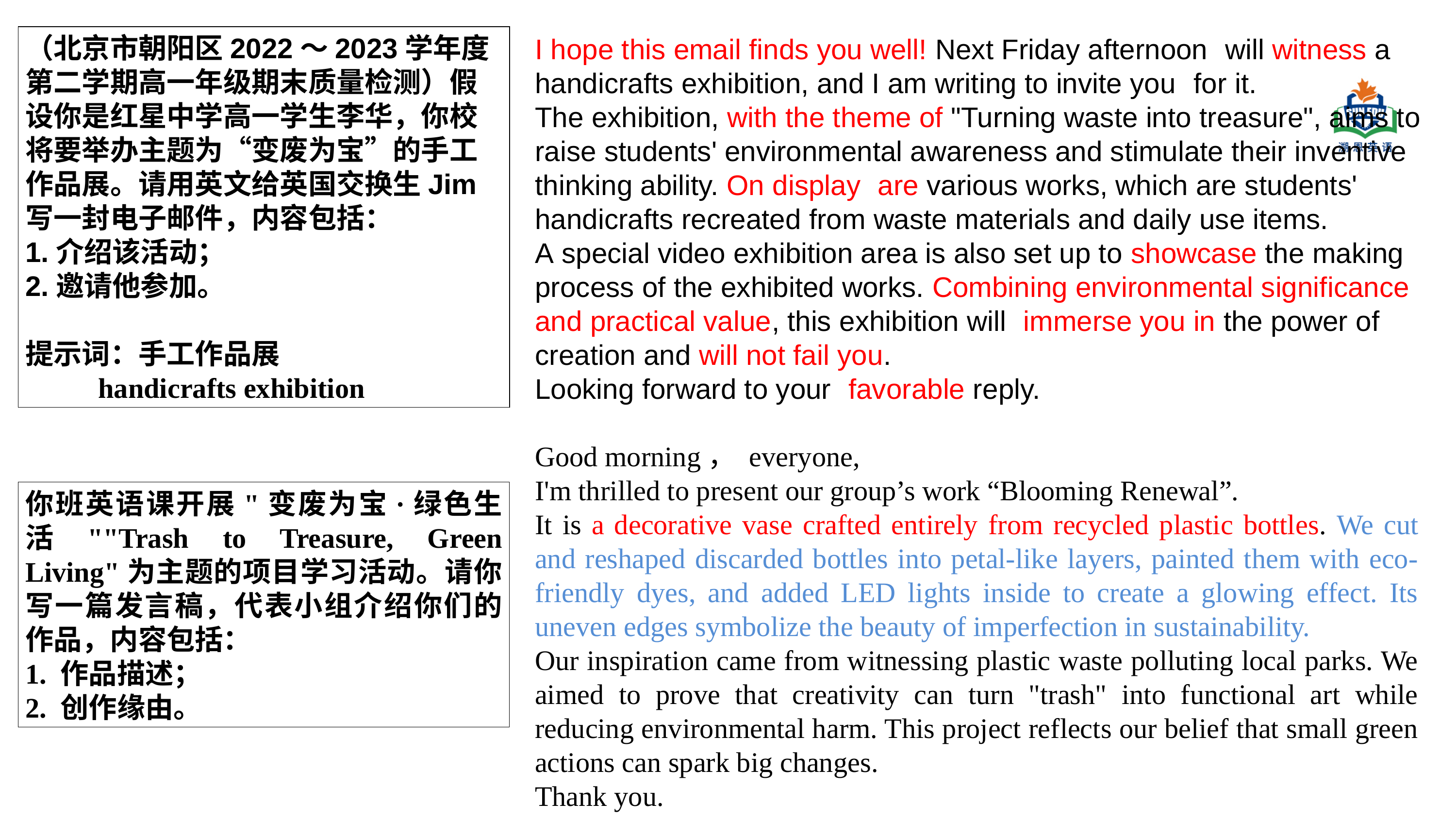

（北京市朝阳区2022～2023学年度第二学期高一年级期末质量检测）假设你是红星中学高一学生李华，你校将要举办主题为“变废为宝”的手工作品展。请用英文给英国交换生Jim写一封电子邮件，内容包括：
1.介绍该活动；
2.邀请他参加。
提示词：手工作品展
	handicrafts exhibition
I hope this email finds you well! Next Friday afternoon will witness a handicrafts exhibition, and I am writing to invite you for it.
The exhibition, with the theme of "Turning waste into treasure", aims to raise students' environmental awareness and stimulate their inventive thinking ability. On display are various works, which are students' handicrafts recreated from waste materials and daily use items. A special video exhibition area is also set up to showcase the making process of the exhibited works. Combining environmental significance and practical value, this exhibition will immerse you in the power of creation and will not fail you.
Looking forward to your favorable reply.
Good morning， everyone,
I'm thrilled to present our group’s work “Blooming Renewal”.
It is a decorative vase crafted entirely from recycled plastic bottles. We cut and reshaped discarded bottles into petal-like layers, painted them with eco-friendly dyes, and added LED lights inside to create a glowing effect. Its uneven edges symbolize the beauty of imperfection in sustainability.
Our inspiration came from witnessing plastic waste polluting local parks. We aimed to prove that creativity can turn "trash" into functional art while reducing environmental harm. This project reflects our belief that small green actions can spark big changes.
Thank you.
你班英语课开展"变废为宝·绿色生活""Trash to Treasure, Green Living"为主题的项目学习活动。请你写一篇发言稿，代表小组介绍你们的作品，内容包括：
1. 作品描述；
2. 创作缘由。